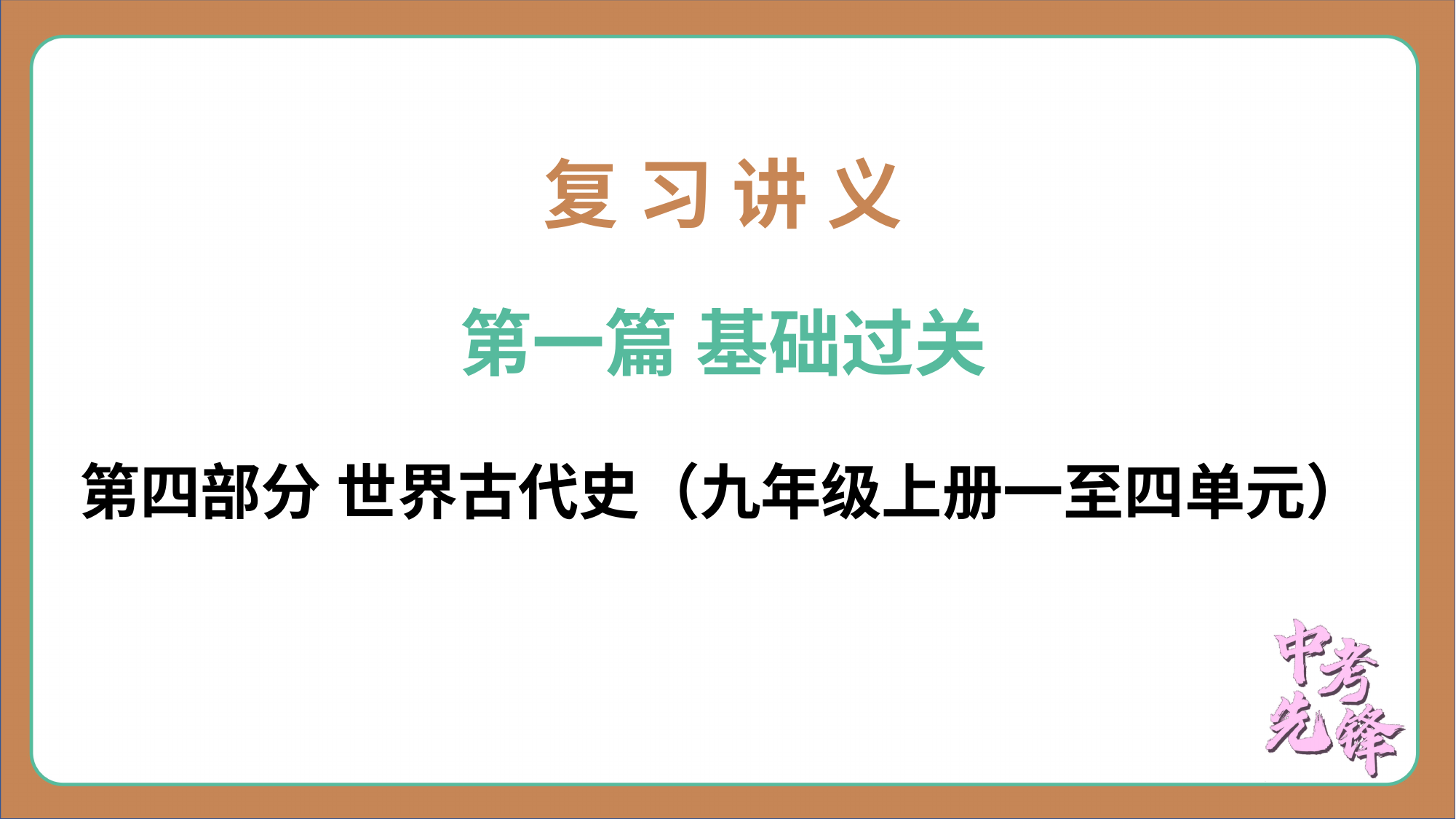

复 习 讲 义
第一篇 基础过关
第四部分 世界古代史（九年级上册一至四单元）